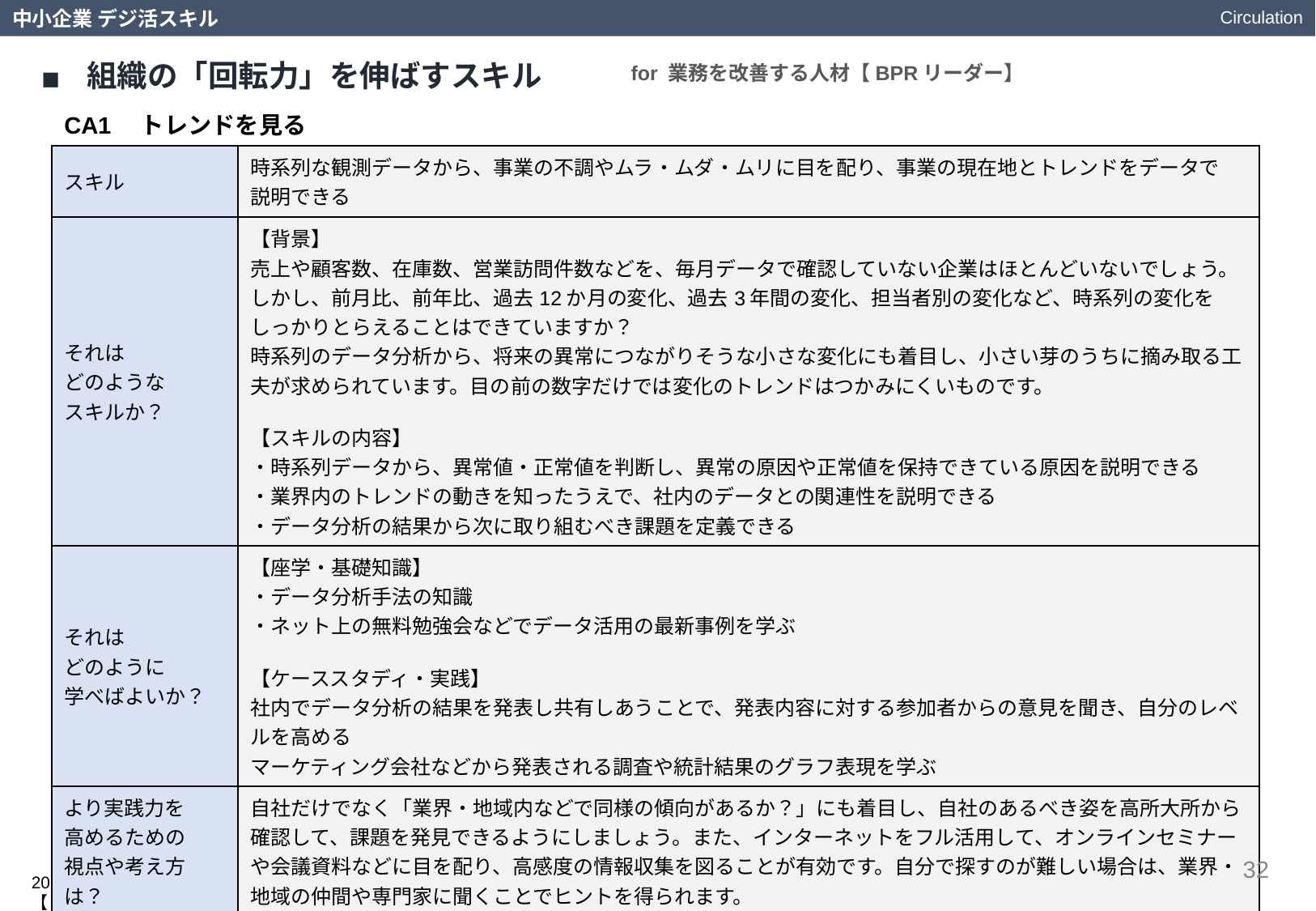

Circulation
中小企業 デジ活スキル
組織の「回転力」を伸ばすスキル
for 業務を改善する人材【BPRリーダー】
CA1　トレンドを見る
| スキル | 時系列な観測データから、事業の不調やムラ・ムダ・ムリに目を配り、事業の現在地とトレンドをデータで　説明できる |
| --- | --- |
| それは どのような スキルか？ | 【背景】 売上や顧客数、在庫数、営業訪問件数などを、毎月データで確認していない企業はほとんどいないでしょう。しかし、前月比、前年比、過去12か月の変化、過去3年間の変化、担当者別の変化など、時系列の変化をしっかりとらえることはできていますか？ 時系列のデータ分析から、将来の異常につながりそうな小さな変化にも着目し、小さい芽のうちに摘み取る工夫が求められています。目の前の数字だけでは変化のトレンドはつかみにくいものです。 【スキルの内容】 ・時系列データから、異常値・正常値を判断し、異常の原因や正常値を保持できている原因を説明できる ・業界内のトレンドの動きを知ったうえで、社内のデータとの関連性を説明できる ・データ分析の結果から次に取り組むべき課題を定義できる |
| それは どのように 学べばよいか？ | 【座学・基礎知識】 ・データ分析手法の知識 ・ネット上の無料勉強会などでデータ活用の最新事例を学ぶ 【ケーススタディ・実践】 社内でデータ分析の結果を発表し共有しあうことで、発表内容に対する参加者からの意見を聞き、自分のレベルを高める マーケティング会社などから発表される調査や統計結果のグラフ表現を学ぶ |
| より実践力を 高めるための 視点や考え方は？ | 自社だけでなく「業界・地域内などで同様の傾向があるか？」にも着目し、自社のあるべき姿を高所大所から確認して、課題を発見できるようにしましょう。また、インターネットをフル活用して、オンラインセミナーや会議資料などに目を配り、高感度の情報収集を図ることが有効です。自分で探すのが難しい場合は、業界・地域の仲間や専門家に聞くことでヒントを得られます。 |
32